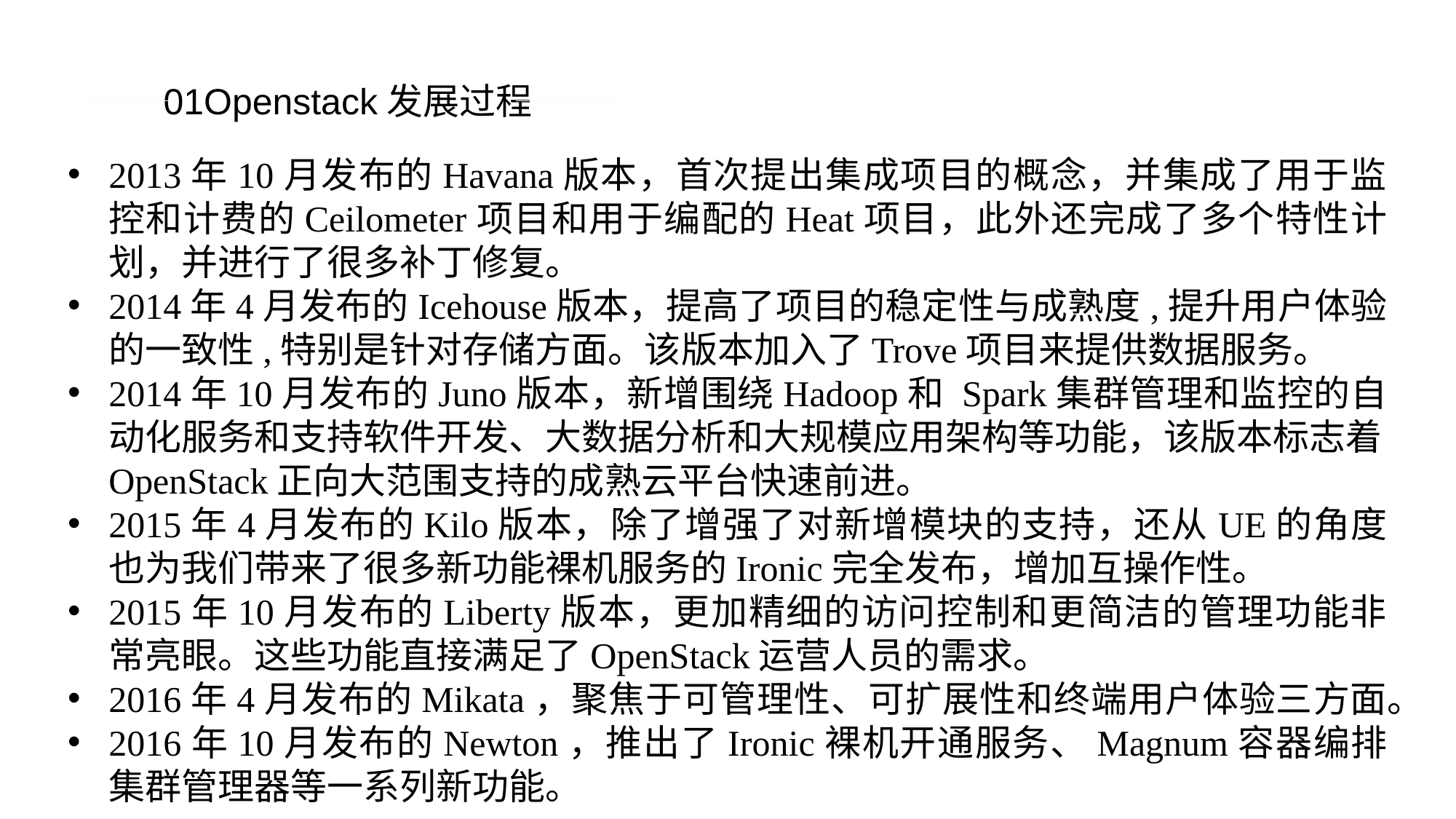

01Openstack发展过程
2013年10月发布的Havana版本，首次提出集成项目的概念，并集成了用于监控和计费的Ceilometer项目和用于编配的Heat项目，此外还完成了多个特性计划，并进行了很多补丁修复。
2014年4月发布的Icehouse版本，提高了项目的稳定性与成熟度,提升用户体验的一致性,特别是针对存储方面。该版本加入了Trove项目来提供数据服务。
2014年10月发布的Juno版本，新增围绕Hadoop和 Spark集群管理和监控的自动化服务和支持软件开发、大数据分析和大规模应用架构等功能，该版本标志着OpenStack正向大范围支持的成熟云平台快速前进。
2015年4月发布的Kilo版本，除了增强了对新增模块的支持，还从UE的角度也为我们带来了很多新功能裸机服务的Ironic完全发布，增加互操作性。
2015年10月发布的Liberty版本，更加精细的访问控制和更简洁的管理功能非常亮眼。这些功能直接满足了OpenStack运营人员的需求。
2016年4月发布的Mikata，聚焦于可管理性、可扩展性和终端用户体验三方面。
2016年10月发布的Newton，推出了Ironic裸机开通服务、Magnum容器编排集群管理器等一系列新功能。
PPT模板 http://www.1ppt.com/moban/